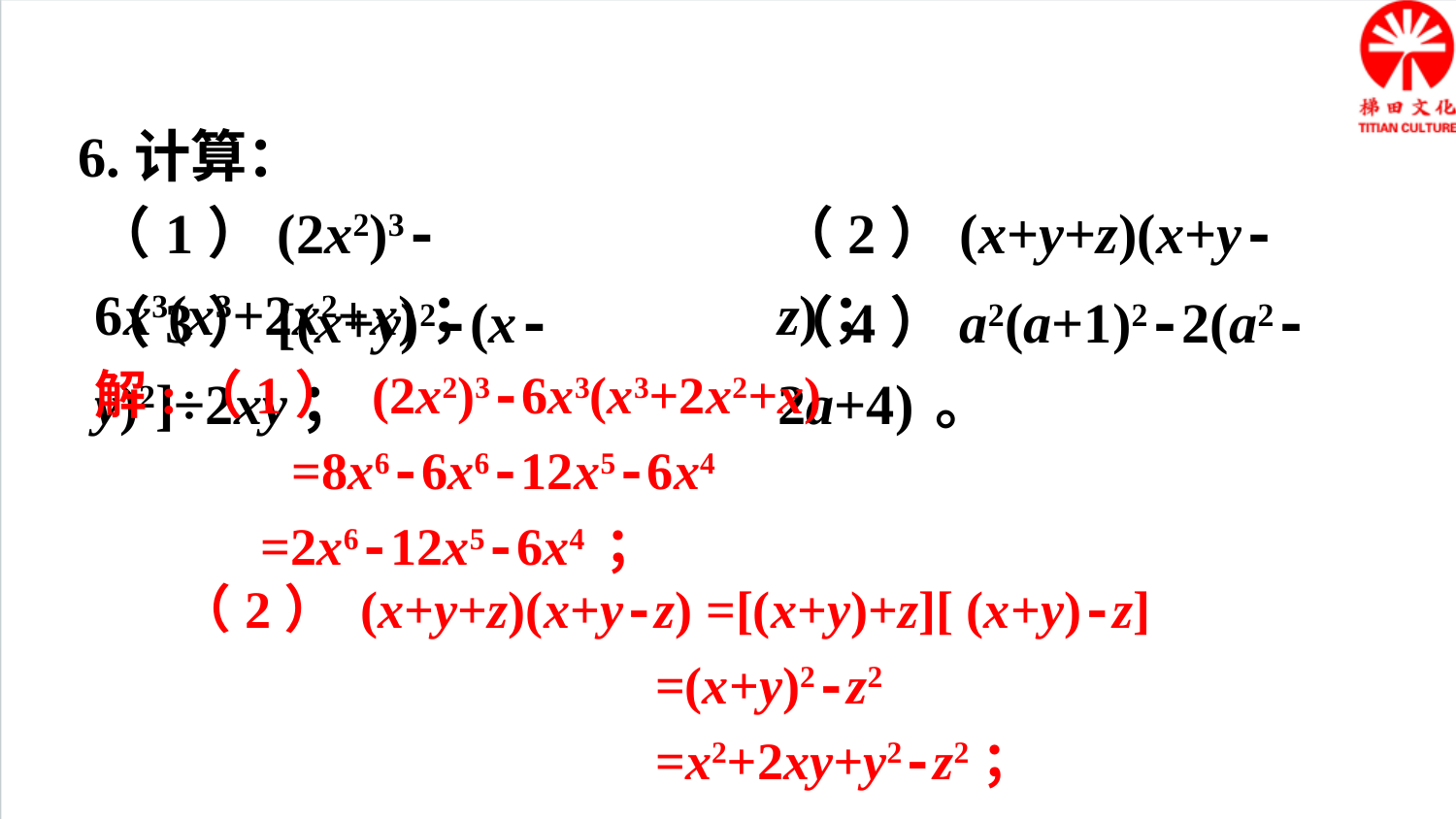

6.计算：
（1）(2x2)3-6x3(x3+2x2+x)；
（2）(x+y+z)(x+y-z)；
（3）[(x+y)2-(x-y)2]÷2xy；
（4）a2(a+1)2-2(a2-2a+4) 。
解:（1） (2x2)3-6x3(x3+2x2+x)
               =8x6-6x6-12x5-6x4
                      =2x6-12x5-6x4 ；
   （2） (x+y+z)(x+y-z) =[(x+y)+z][ (x+y)-z]
                                        =(x+y)2-z2
                                        =x2+2xy+y2-z2；